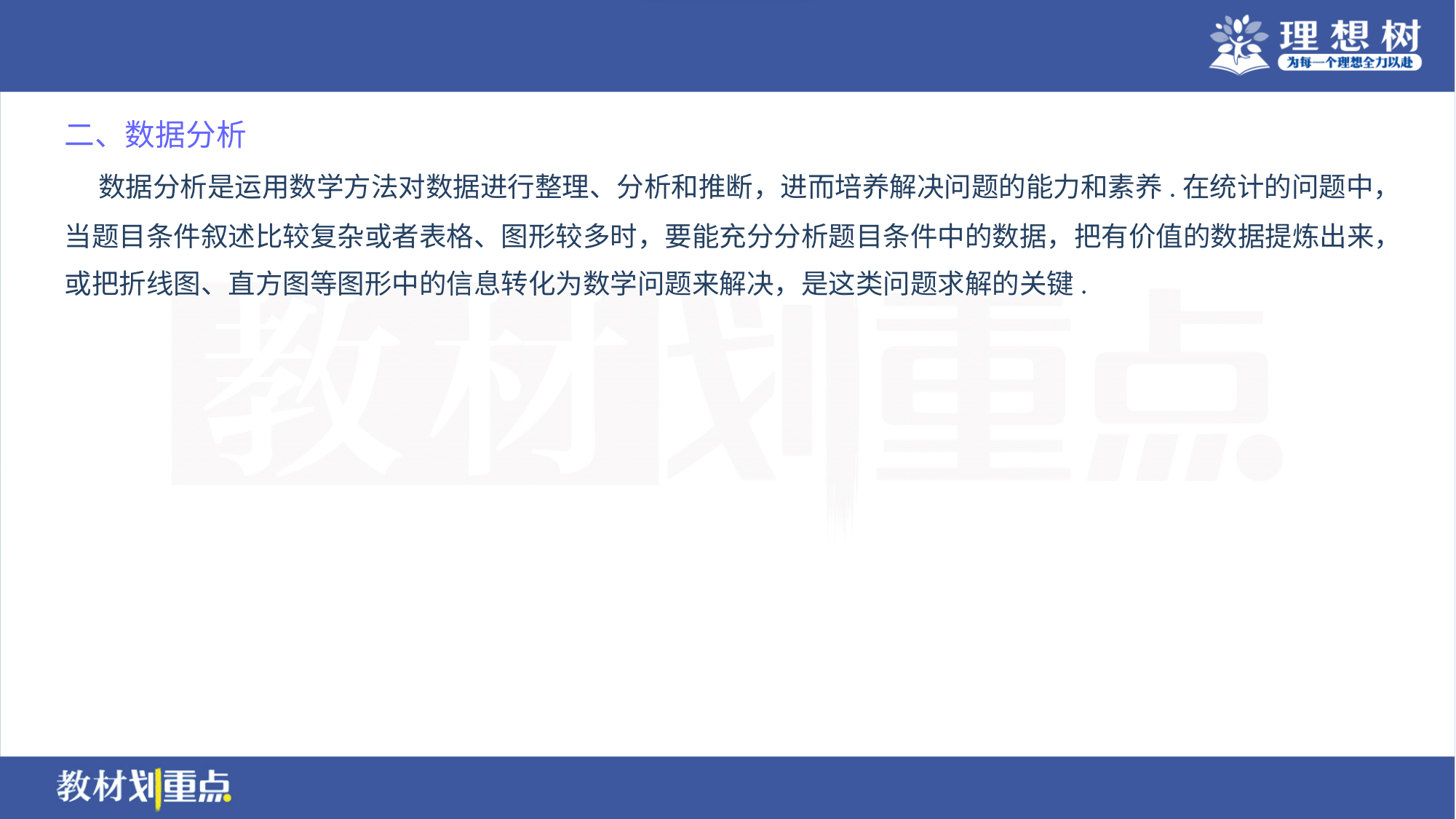

二、数据分析
    数据分析是运用数学方法对数据进行整理、分析和推断，进而培养解决问题的能力和素养.在统计的问题中，
当题目条件叙述比较复杂或者表格、图形较多时，要能充分分析题目条件中的数据，把有价值的数据提炼出来，
或把折线图、直方图等图形中的信息转化为数学问题来解决，是这类问题求解的关键.